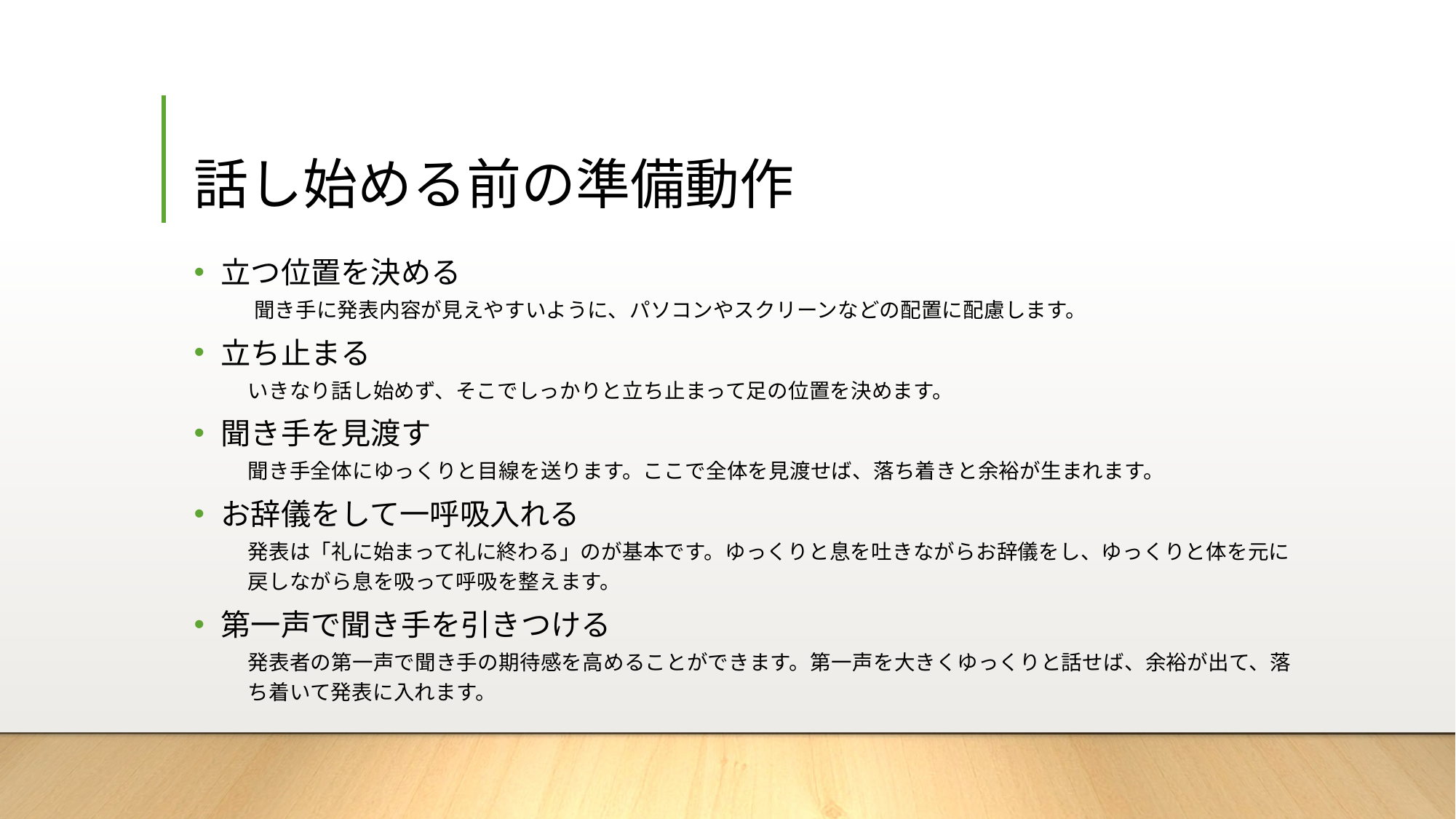

# 話し始める前の準備動作
立つ位置を決める
 聞き手に発表内容が見えやすいように、パソコンやスクリーンなどの配置に配慮します。
立ち止まる
いきなり話し始めず、そこでしっかりと立ち止まって足の位置を決めます。
聞き手を見渡す
聞き手全体にゆっくりと目線を送ります。ここで全体を見渡せば、落ち着きと余裕が生まれます。
お辞儀をして一呼吸入れる
発表は「礼に始まって礼に終わる」のが基本です。ゆっくりと息を吐きながらお辞儀をし、ゆっくりと体を元に戻しながら息を吸って呼吸を整えます。
第一声で聞き手を引きつける
発表者の第一声で聞き手の期待感を高めることができます。第一声を大きくゆっくりと話せば、余裕が出て、落ち着いて発表に入れます。